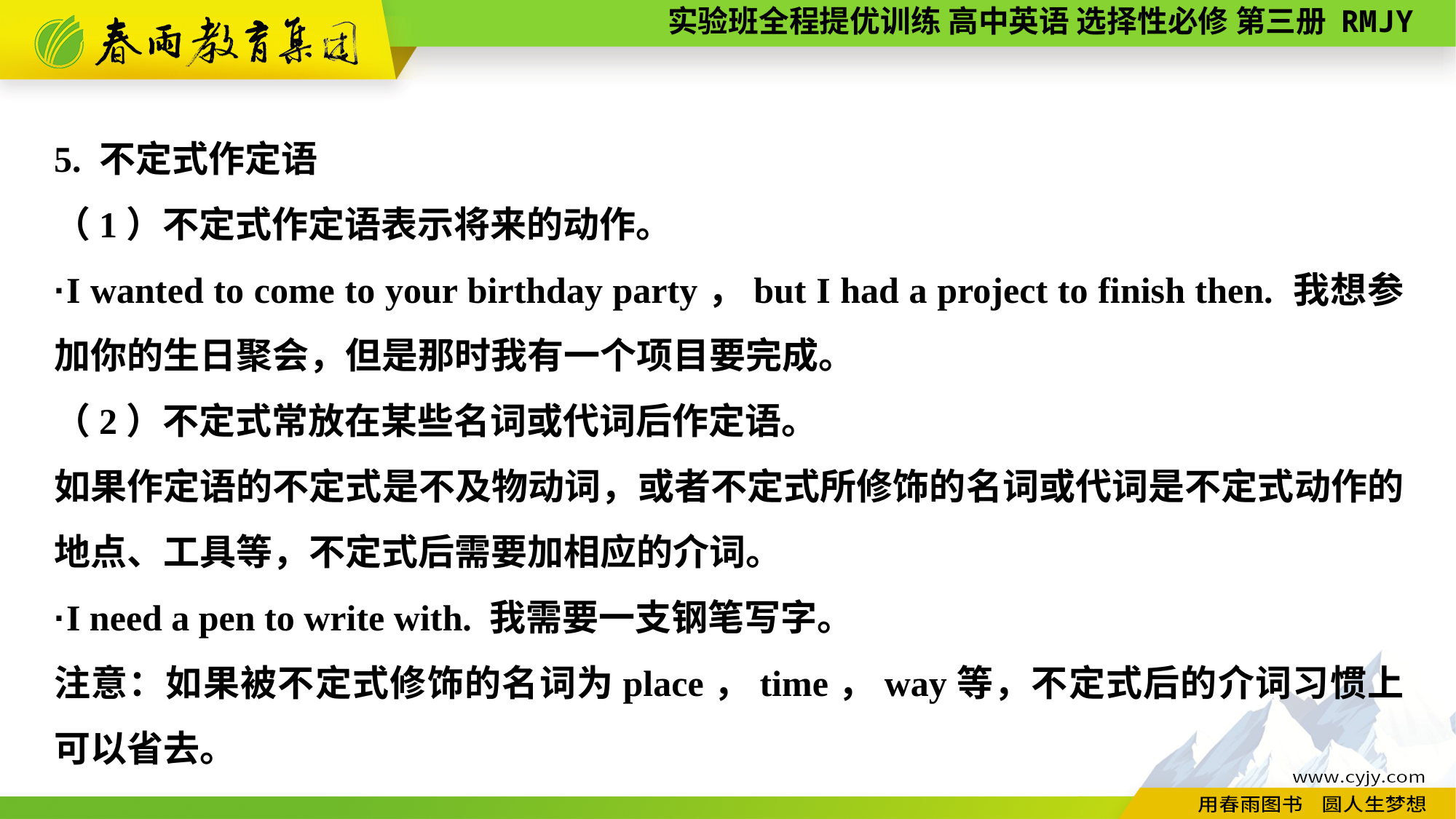

5. 不定式作定语
（1）不定式作定语表示将来的动作。
·I wanted to come to your birthday party，but I had a project to finish then. 我想参加你的生日聚会，但是那时我有一个项目要完成。
（2）不定式常放在某些名词或代词后作定语。
如果作定语的不定式是不及物动词，或者不定式所修饰的名词或代词是不定式动作的地点、工具等，不定式后需要加相应的介词。
·I need a pen to write with. 我需要一支钢笔写字。
注意：如果被不定式修饰的名词为place，time，way等，不定式后的介词习惯上可以省去。